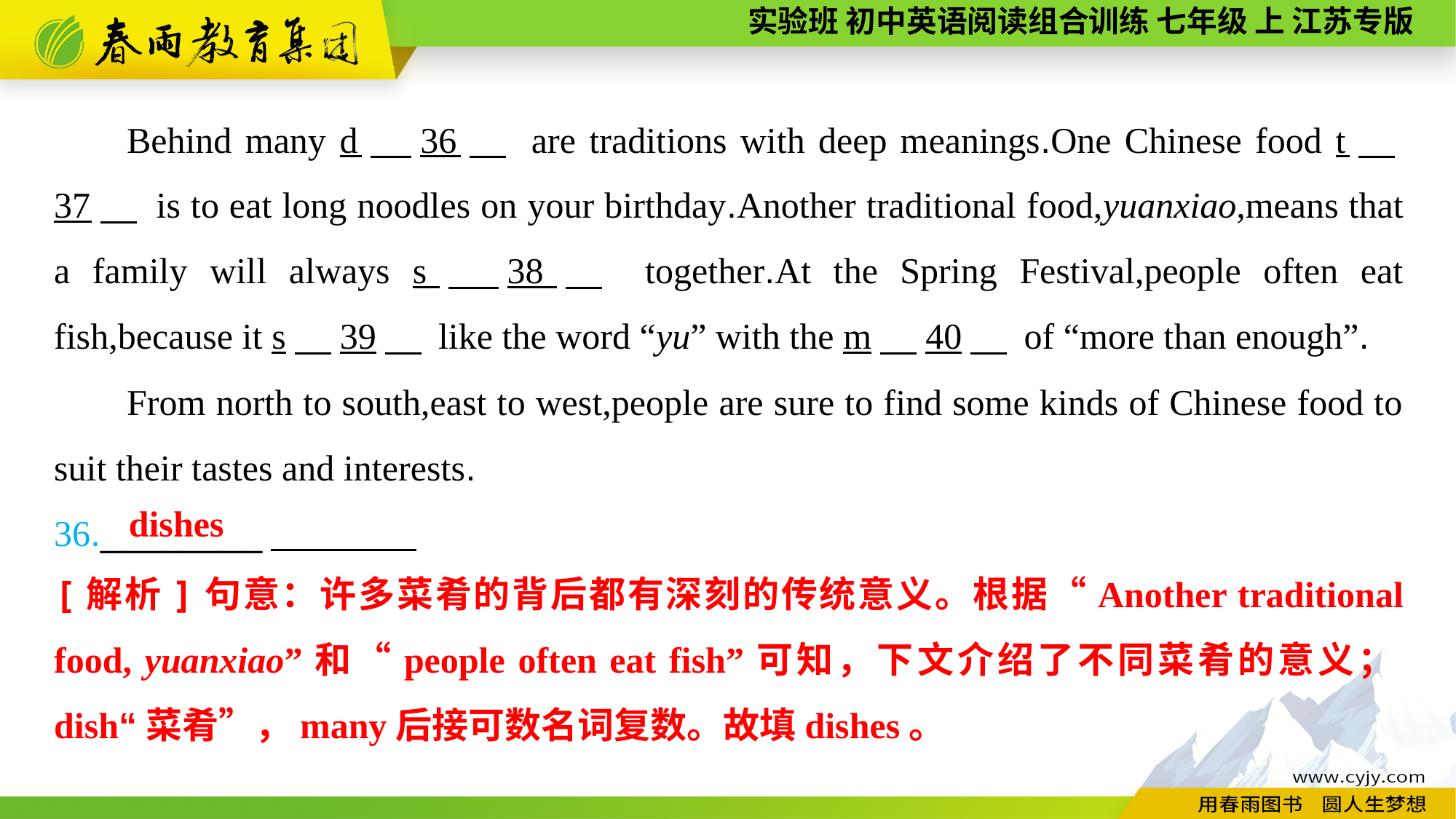

Behind many d　36　 are traditions with deep meanings.One Chinese food t　37　 is to eat long noodles on your birthday.Another traditional food,yuanxiao,means that a family will always s　38　 together.At the Spring Festival,people often eat fish,because it s　39　 like the word “yu” with the m　40　 of “more than enough”.
From north to south,east to west,people are sure to find some kinds of Chinese food to suit their tastes and interests.
36.________
dishes
[解析]句意：许多菜肴的背后都有深刻的传统意义。根据“Another traditional food, yuanxiao”和“people often eat fish”可知，下文介绍了不同菜肴的意义；dish“菜肴”，many后接可数名词复数。故填dishes。